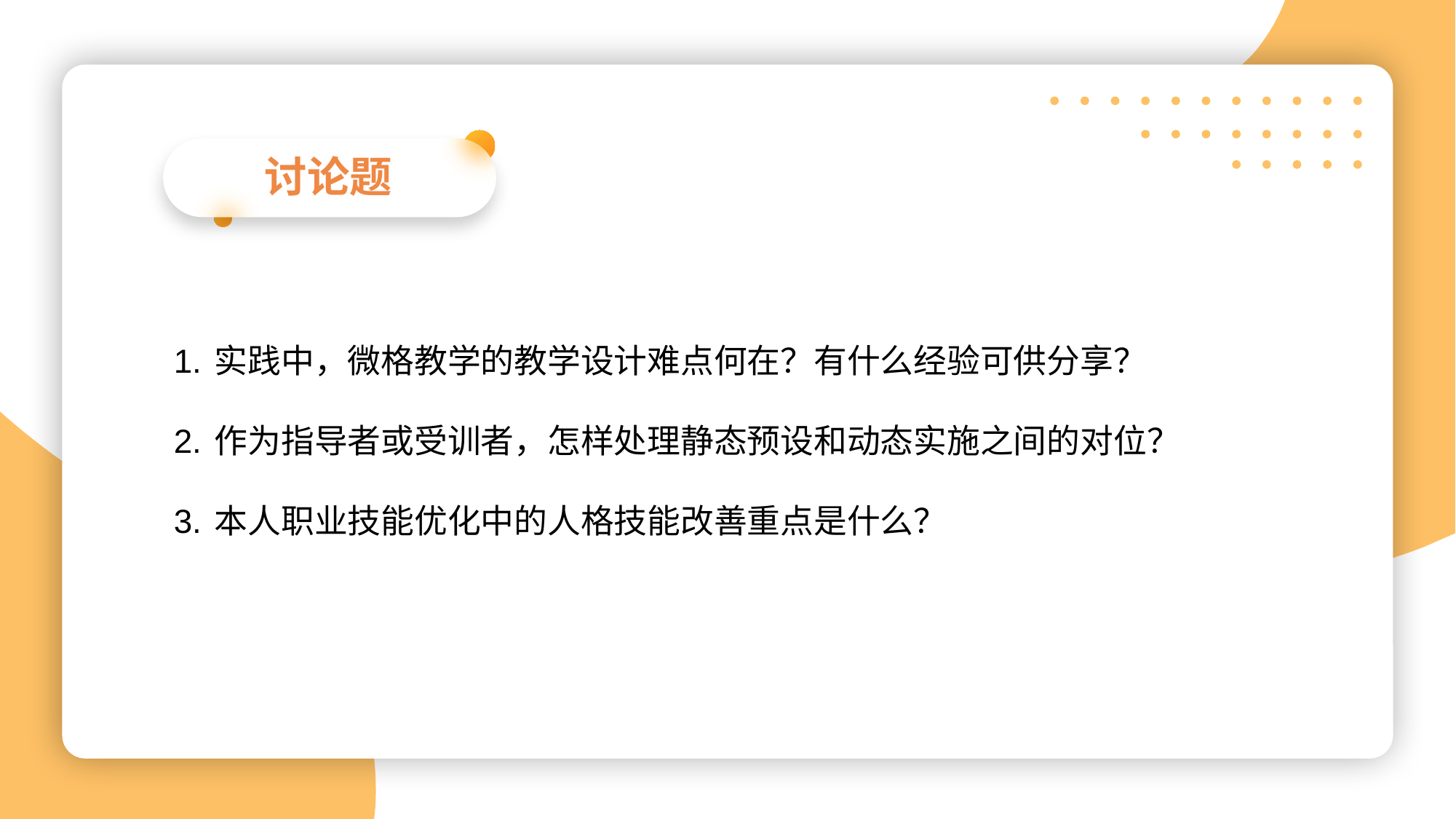

讨论题
实践中，微格教学的教学设计难点何在？有什么经验可供分享？
作为指导者或受训者，怎样处理静态预设和动态实施之间的对位？
本人职业技能优化中的人格技能改善重点是什么？